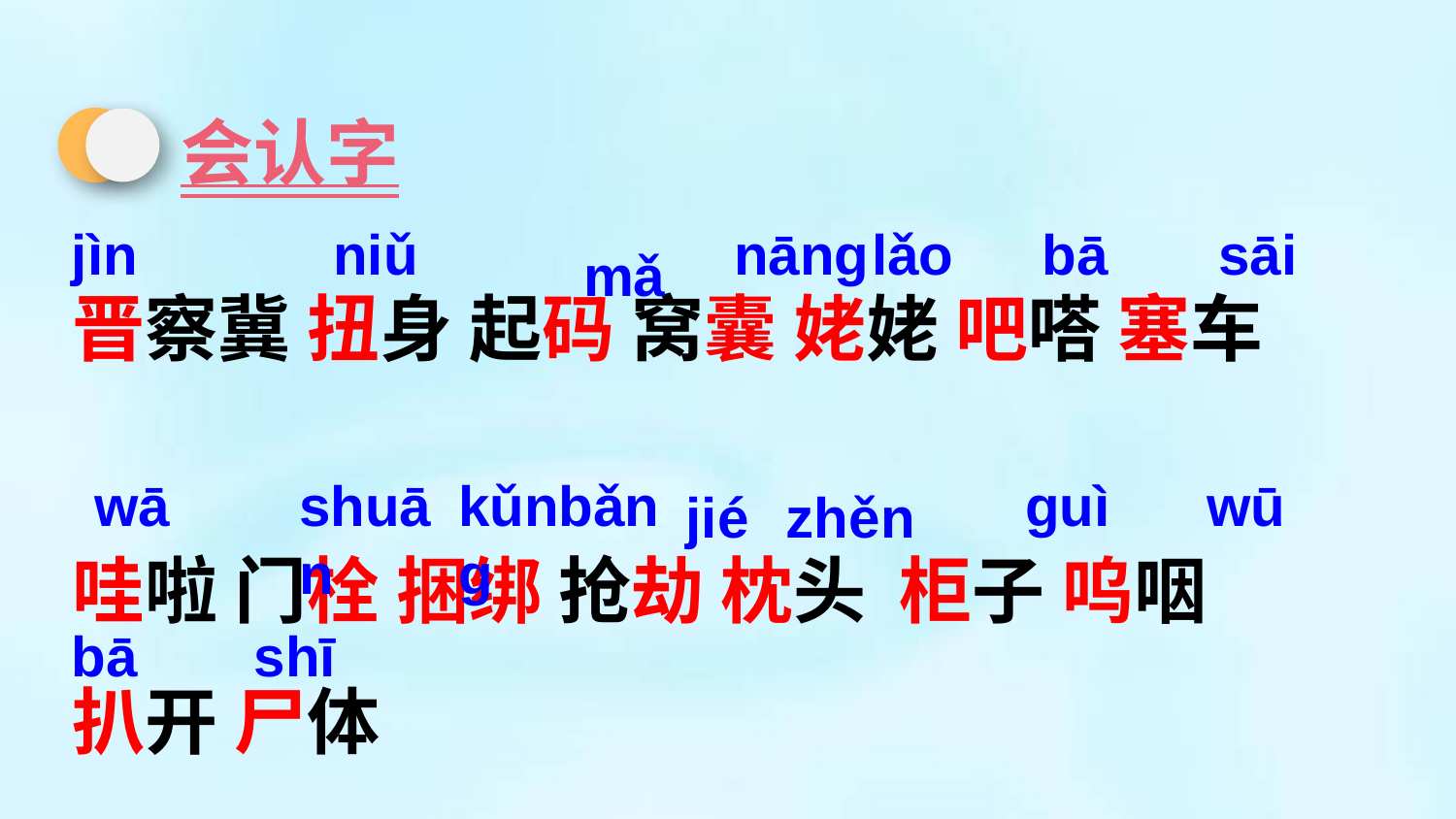

会认字

nāng
jìn
niǔ
bā
sāi
lǎo
晋察冀 扭身 起码 窝囊 姥姥 吧嗒 塞车

哇啦 门栓 捆绑 抢劫 枕头  柜子 呜咽
扒开 尸体
mǎ
kǔnbǎng
guì
wū
wā
shuān
jié
zhěn
bā
shī